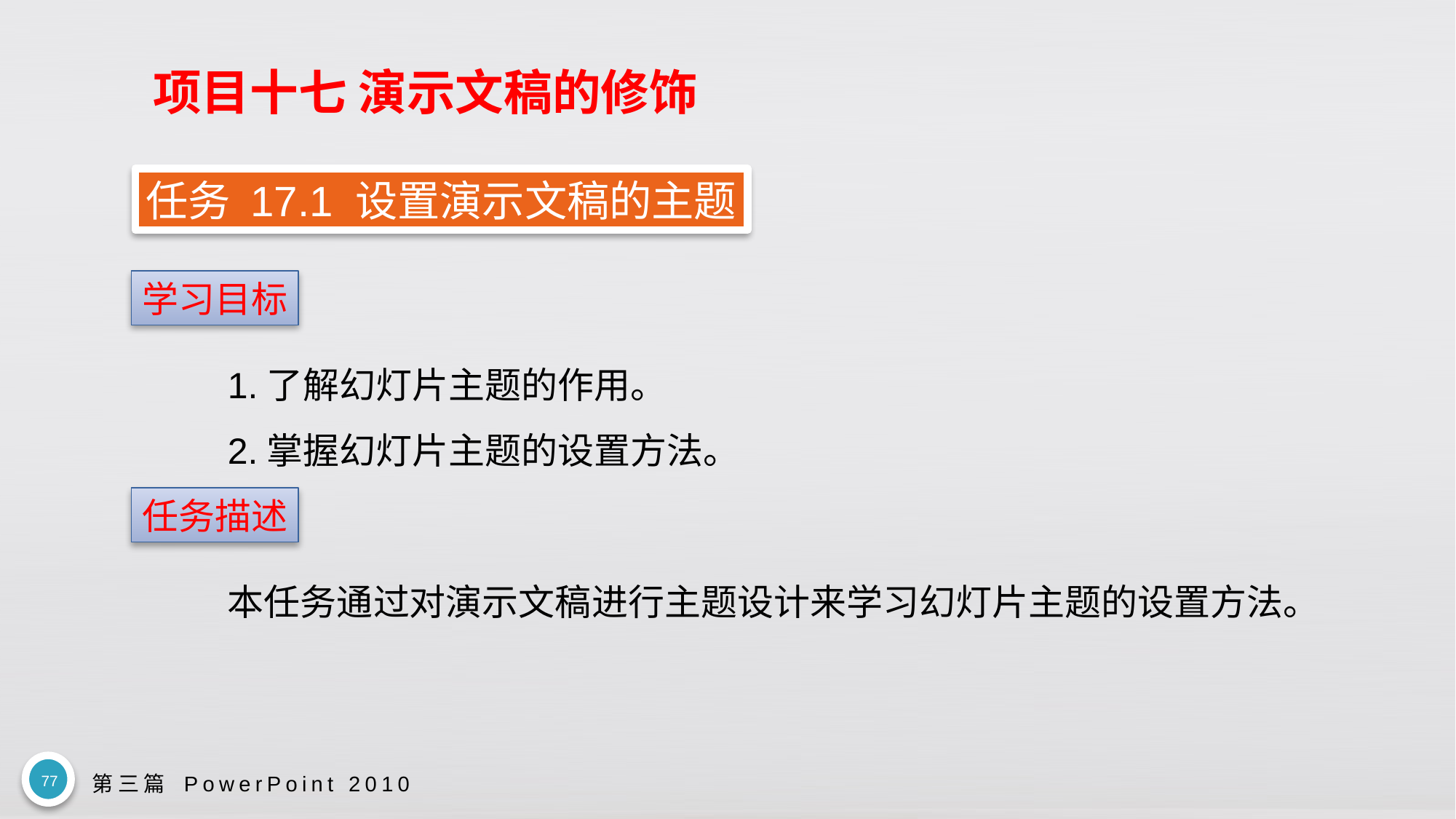

# 项目十七 演示文稿的修饰
任务 17.1 设置演示文稿的主题
学习目标
1.了解幻灯片主题的作用。
2.掌握幻灯片主题的设置方法。
任务描述
本任务通过对演示文稿进行主题设计来学习幻灯片主题的设置方法。
77